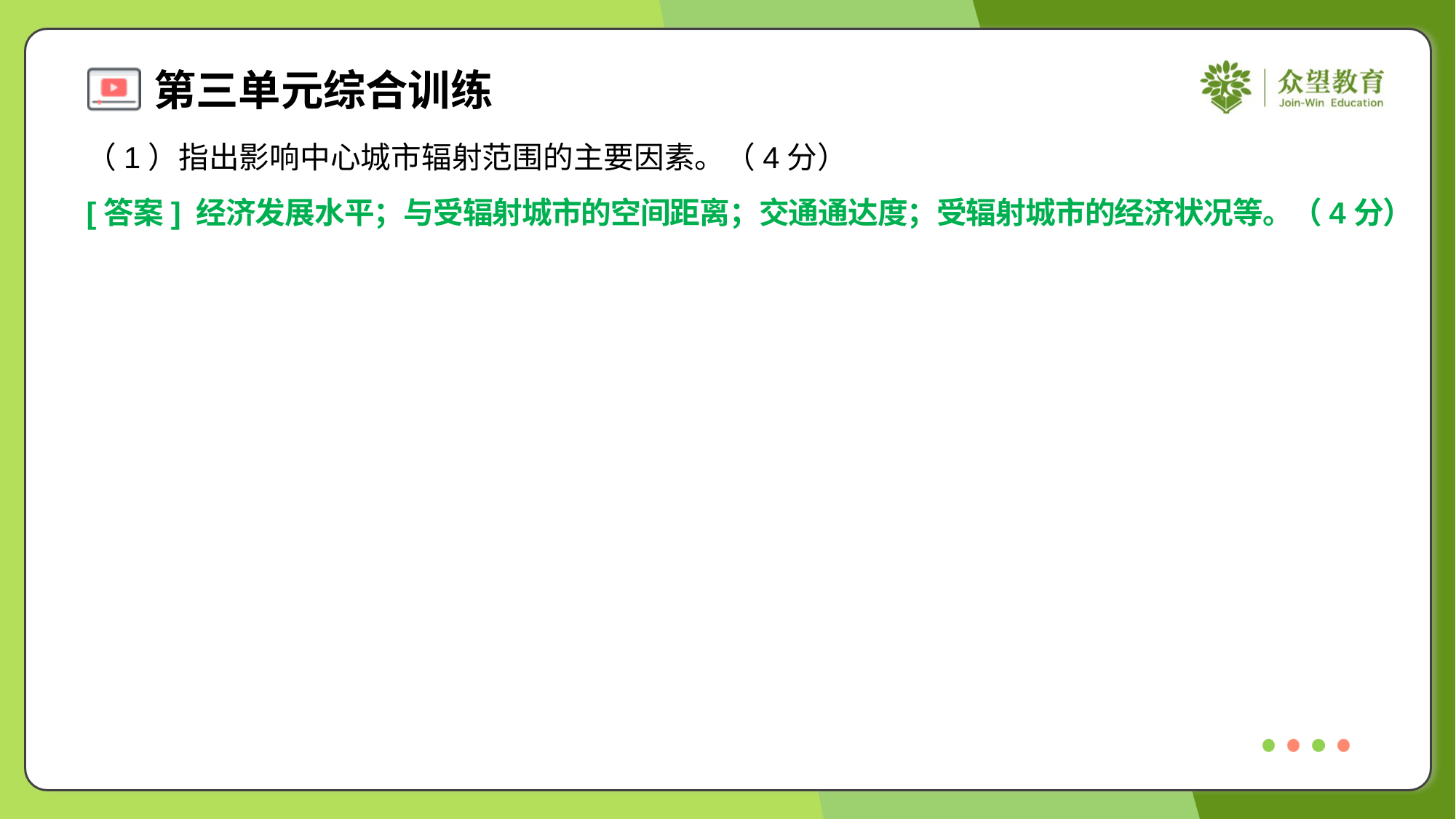

（1）指出影响中心城市辐射范围的主要因素。（4分）
[答案] 经济发展水平；与受辐射城市的空间距离；交通通达度；受辐射城市的经济状况等。（4分）